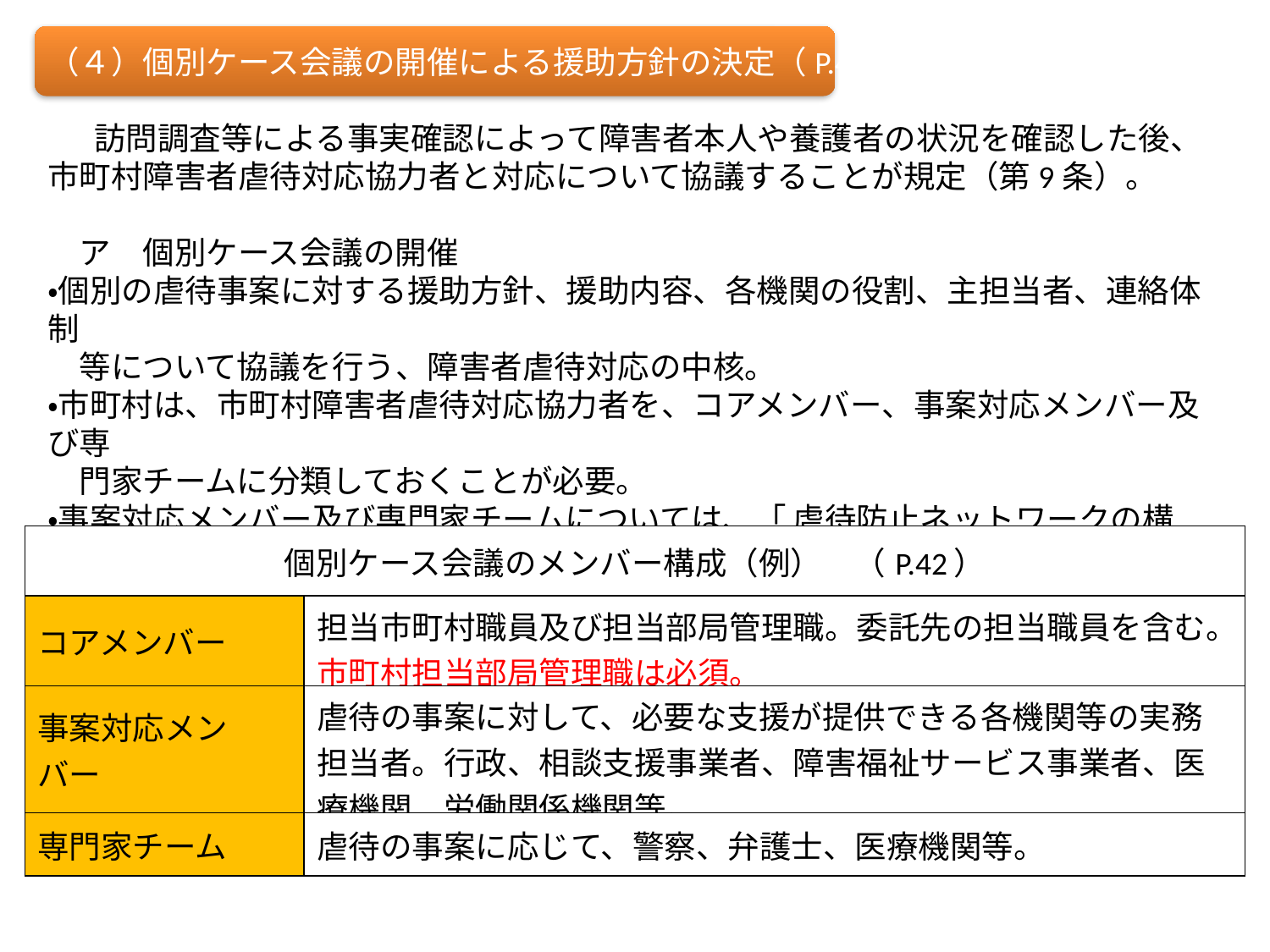

（４）個別ケース会議の開催による援助方針の決定（P.41）

 　訪問調査等による事実確認によって障害者本人や養護者の状況を確認した後、市町村障害者虐待対応協力者と対応について協議することが規定（第9条）。

　ア　個別ケース会議の開催
・個別の虐待事案に対する援助方針、援助内容、各機関の役割、主担当者、連絡体制
　等について協議を行う、障害者虐待対応の中核。
・市町村は、市町村障害者虐待対応協力者を、コアメンバー、事案対応メンバー及び専
　門家チームに分類しておくことが必要。
・事案対応メンバー及び専門家チームについては、「 虐待防止ネットワークの構築」の役
　割と対応させて考えることができる。
| 個別ケース会議のメンバー構成（例）　（P.42） |  |
| --- | --- |
| コアメンバー | 担当市町村職員及び担当部局管理職。委託先の担当職員を含む。市町村担当部局管理職は必須。 |
| 事案対応メンバー | 虐待の事案に対して、必要な支援が提供できる各機関等の実務担当者。行政、相談支援事業者、障害福祉サービス事業者、医療機関、労働関係機関等。 |
| 専門家チーム | 虐待の事案に応じて、警察、弁護士、医療機関等。 |